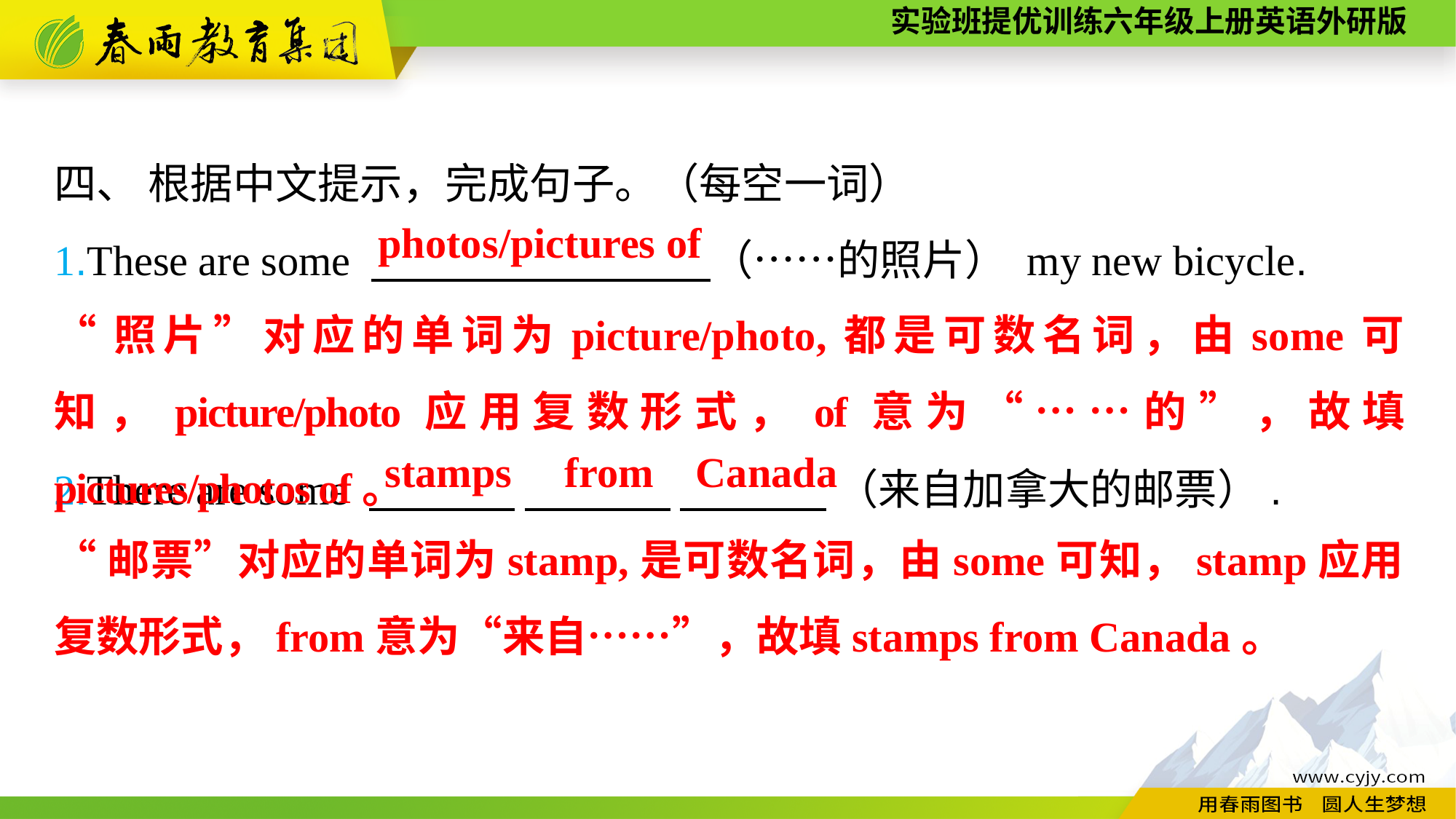

四、 根据中文提示，完成句子。（每空一词）
1.These are some 　　　　　　　　（……的照片） my new bicycle.

2.There are some 　　  　 　　  　 　  　　 （来自加拿大的邮票）.
photos/pictures of
“照片”对应的单词为picture/photo,都是可数名词，由some可知，picture/photo应用复数形式，of意为“……的”，故填 pictures/photos of。
stamps     from    Canada
“邮票”对应的单词为stamp,是可数名词，由some可知，stamp应用复数形式，from意为“来自……”，故填stamps from Canada。